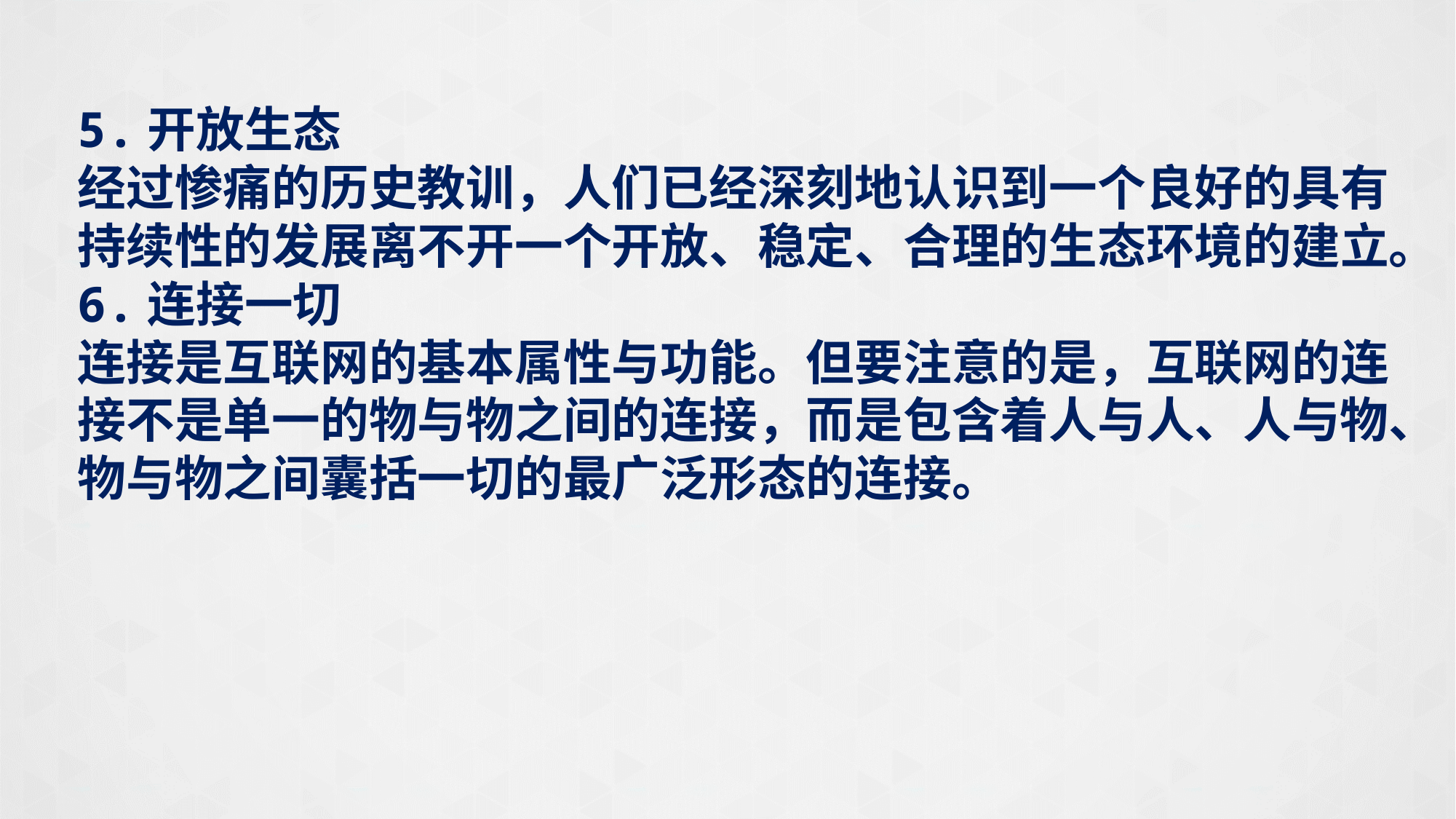

5.开放生态
经过惨痛的历史教训，人们已经深刻地认识到一个良好的具有持续性的发展离不开一个开放、稳定、合理的生态环境的建立。
6.连接一切
连接是互联网的基本属性与功能。但要注意的是，互联网的连接不是单一的物与物之间的连接，而是包含着人与人、人与物、物与物之间囊括一切的最广泛形态的连接。